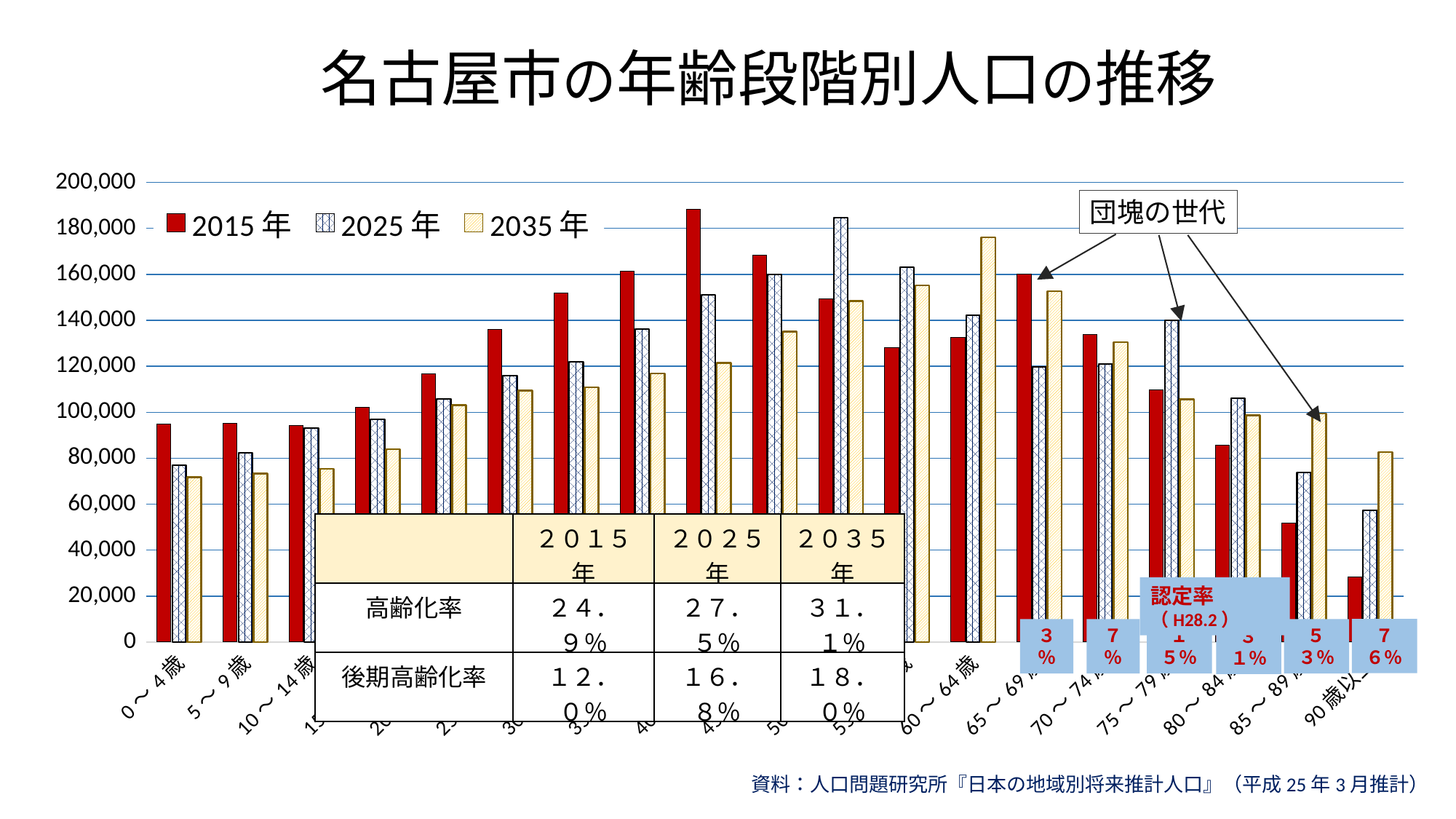

名古屋市の年齢段階別人口の推移

### Chart

| Category | 2015年 | 2025年 | 2035年 |
|---|---|---|---|
| 0～4歳 | 94884.0 | 76843.0 | 71723.0 |
| 5～9歳 | 95209.0 | 82424.0 | 73351.0 |
| 10～14歳 | 94261.0 | 92992.0 | 75390.0 |
| 15～19歳 | 102247.0 | 97002.0 | 83891.0 |
| 20～24歳 | 116737.0 | 105749.0 | 103104.0 |
| 25～29歳 | 135951.0 | 116015.0 | 109500.0 |
| 30～34歳 | 151903.0 | 121942.0 | 110858.0 |
| 35～39歳 | 161344.0 | 136324.0 | 116890.0 |
| 40～44歳 | 188265.0 | 151049.0 | 121528.0 |
| 45～49歳 | 168389.0 | 159929.0 | 135139.0 |
| 50～54歳 | 149438.0 | 184736.0 | 148337.0 |
| 55～59歳 | 128226.0 | 163014.0 | 155135.0 |
| 60～64歳 | 132689.0 | 142087.0 | 176149.0 |
| 65～69歳 | 160133.0 | 119608.0 | 152705.0 |
| 70～74歳 | 133789.0 | 121042.0 | 130420.0 |
| 75～79歳 | 109671.0 | 139917.0 | 105622.0 |
| 80～84歳 | 85560.0 | 105974.0 | 98723.0 |
| 85～89歳 | 51785.0 | 73802.0 | 99454.0 |
| 90歳以上 | 28364.0 | 57198.0 | 82712.0 |
団塊の世代
|  | ２０１５年 | ２０２５年 | ２０３５年 |
| --- | --- | --- | --- |
| 高齢化率 | ２４．９％ | ２７．５％ | ３１．１％ |
| 後期高齢化率 | １２．０％ | １６．８％ | １８．０％ |
認定率（H28.2）
７６％
３％
７％
１５％
５３％
３１％
資料：人口問題研究所『日本の地域別将来推計人口』（平成25年3月推計）